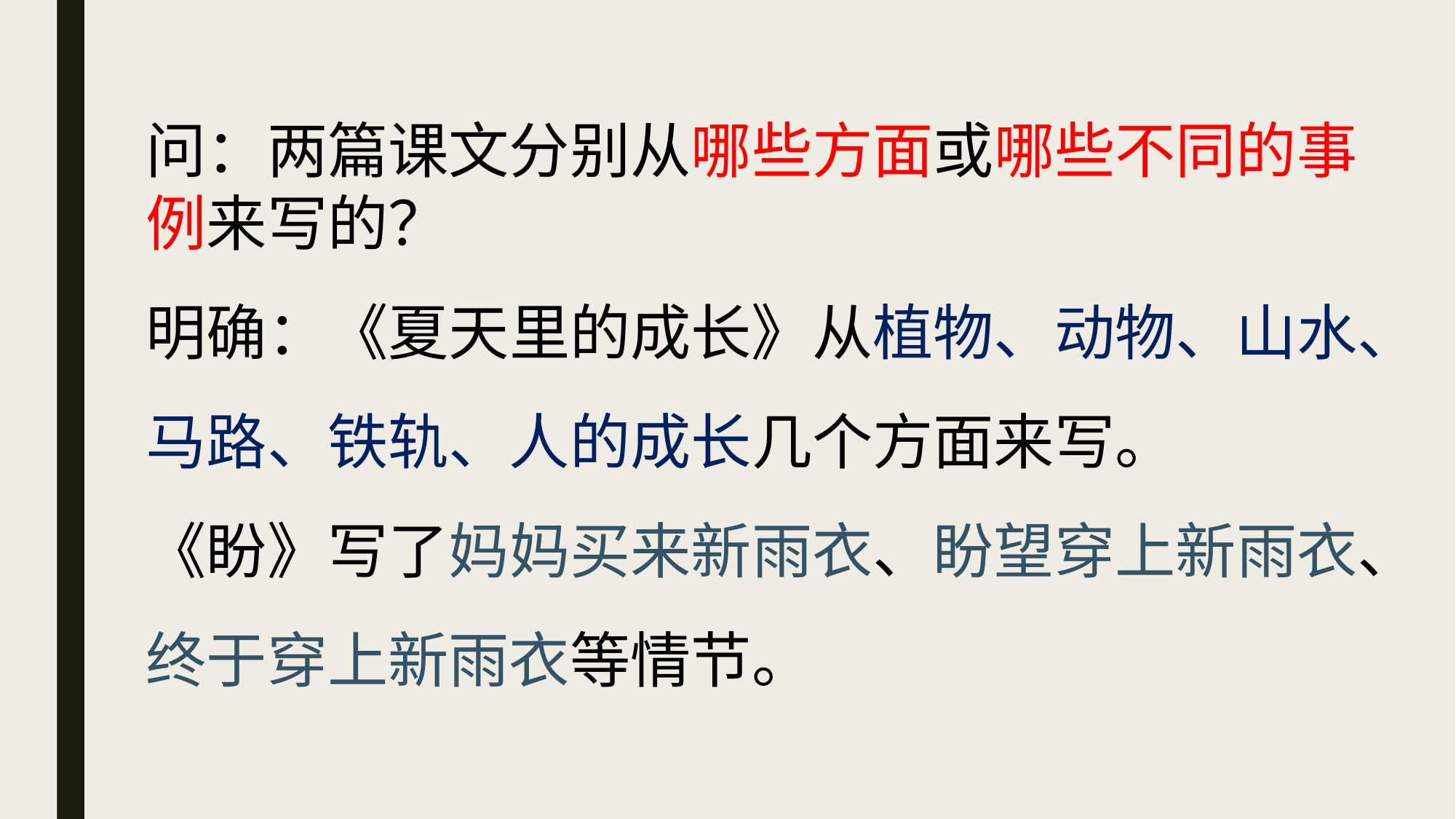

问：两篇课文分别从哪些方面或哪些不同的事例来写的？
明确：《夏天里的成长》从植物、动物、山水、马路、铁轨、人的成长几个方面来写。
《盼》写了妈妈买来新雨衣、盼望穿上新雨衣、终于穿上新雨衣等情节。